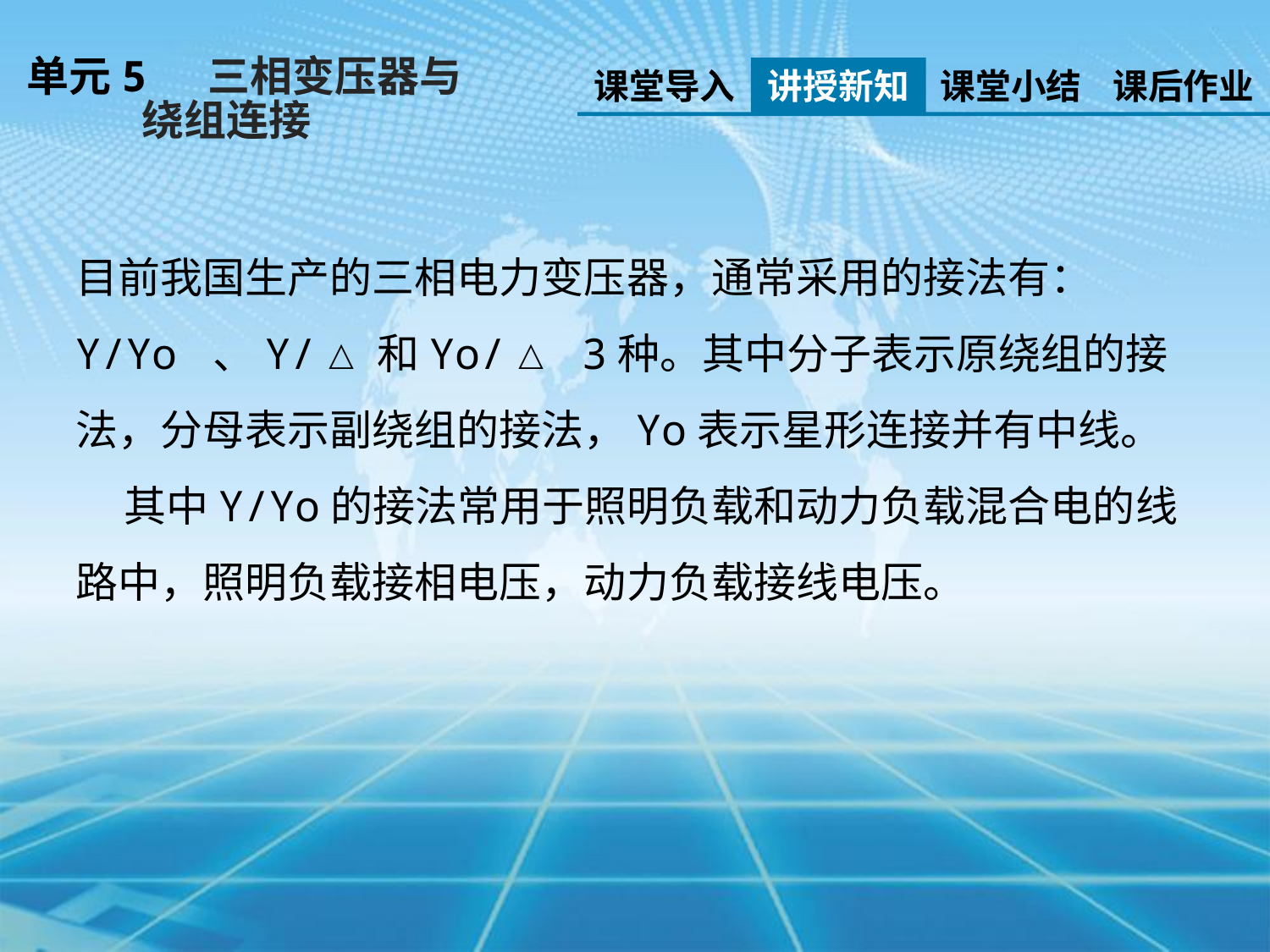

单元5  三相变压器与
           绕组连接
课堂导入
讲授新知
课堂小结
课后作业
目前我国生产的三相电力变压器，通常采用的接法有：
Y/Yo 、Y/△和Yo/△ 3种。其中分子表示原绕组的接法，分母表示副绕组的接法，Yo表示星形连接并有中线。
    其中Y/Yo的接法常用于照明负载和动力负载混合电的线路中，照明负载接相电压，动力负载接线电压。